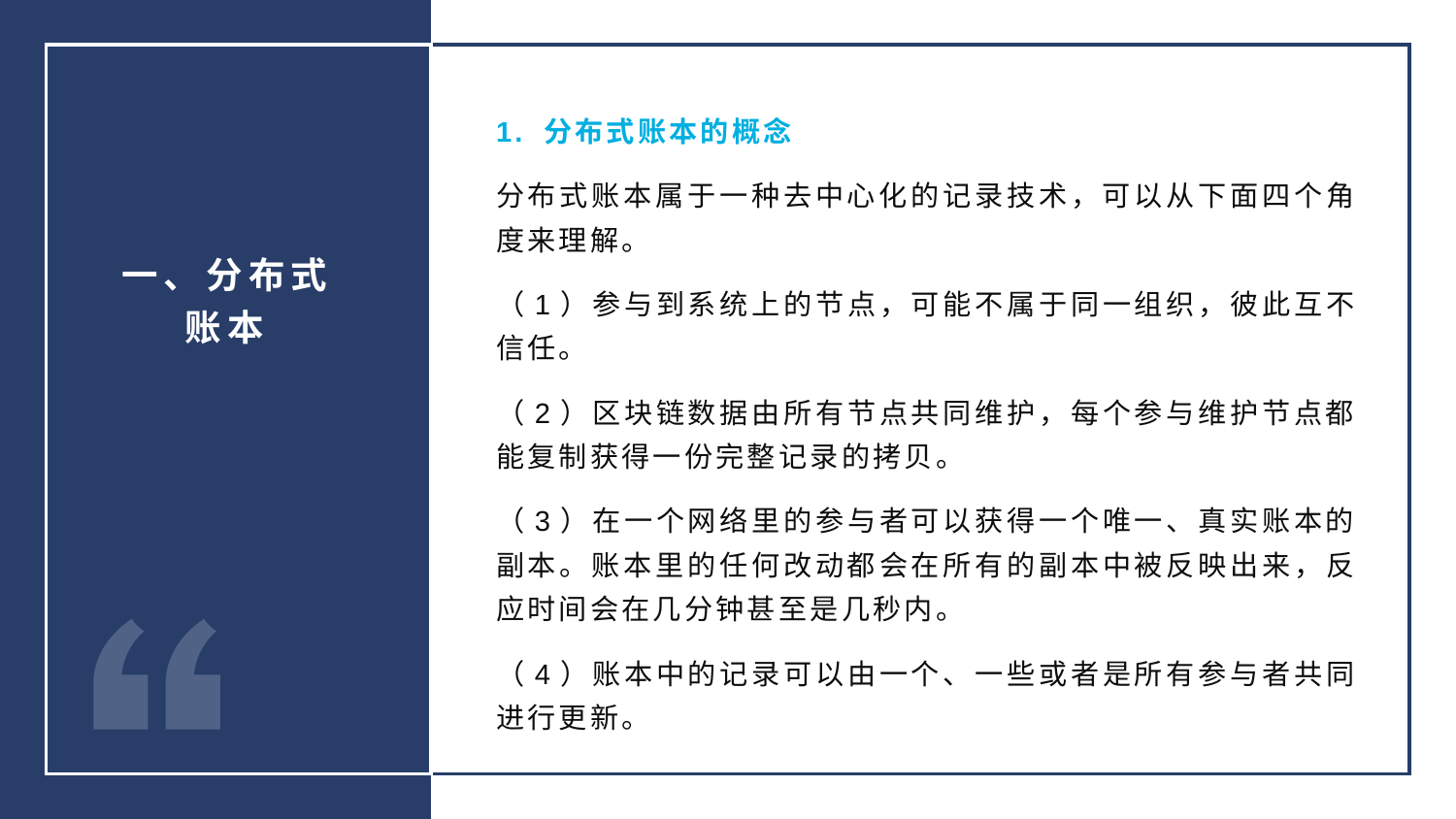

1. 分布式账本的概念
分布式账本属于一种去中心化的记录技术，可以从下面四个角度来理解。
（1）参与到系统上的节点，可能不属于同一组织，彼此互不信任。
（2）区块链数据由所有节点共同维护，每个参与维护节点都能复制获得一份完整记录的拷贝。
（3）在一个网络里的参与者可以获得一个唯一、真实账本的副本。账本里的任何改动都会在所有的副本中被反映出来，反应时间会在几分钟甚至是几秒内。
（4）账本中的记录可以由一个、一些或者是所有参与者共同进行更新。
一、分布式
账本